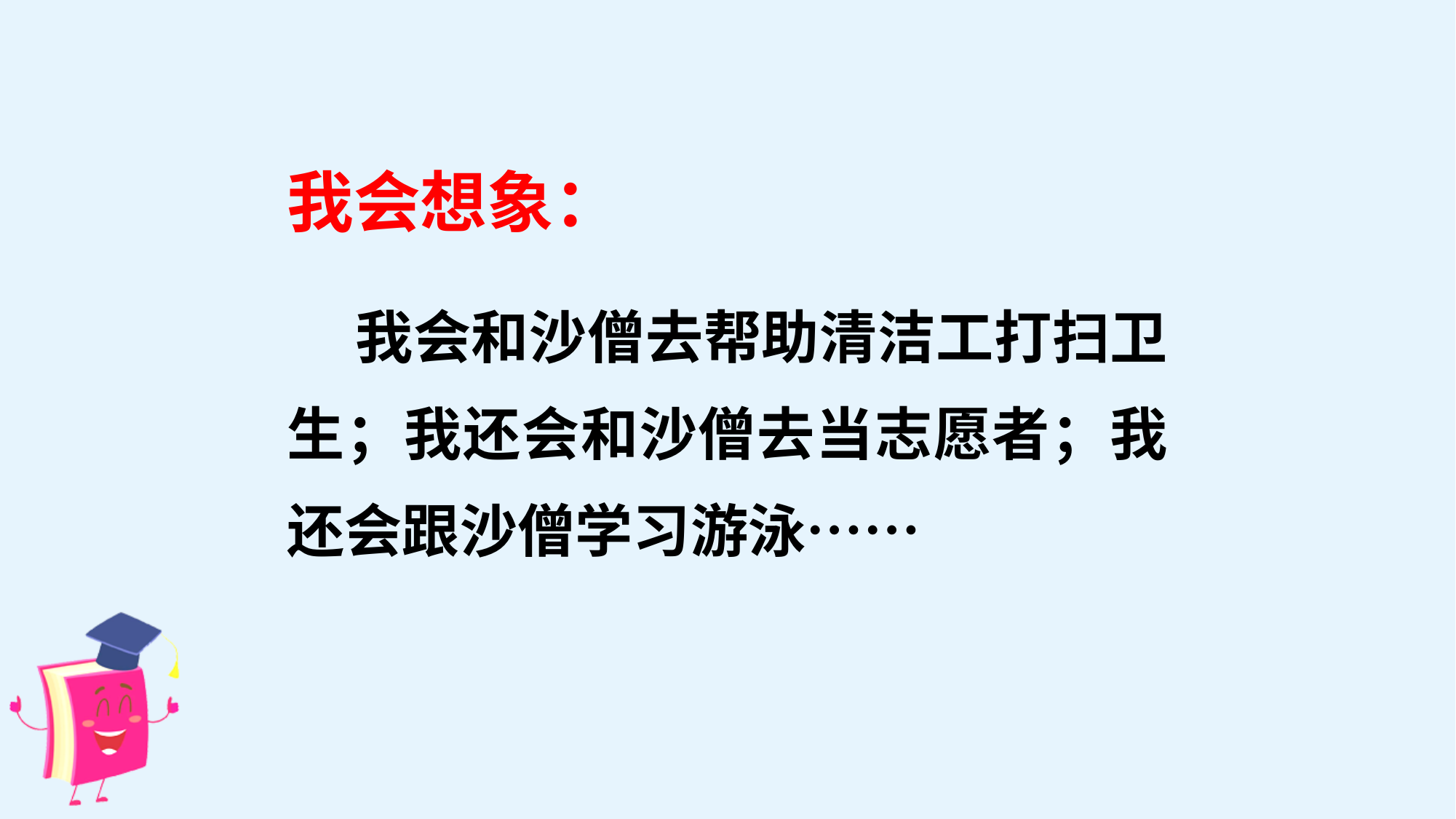

我会想象：
    我会和沙僧去帮助清洁工打扫卫生；我还会和沙僧去当志愿者；我还会跟沙僧学习游泳……